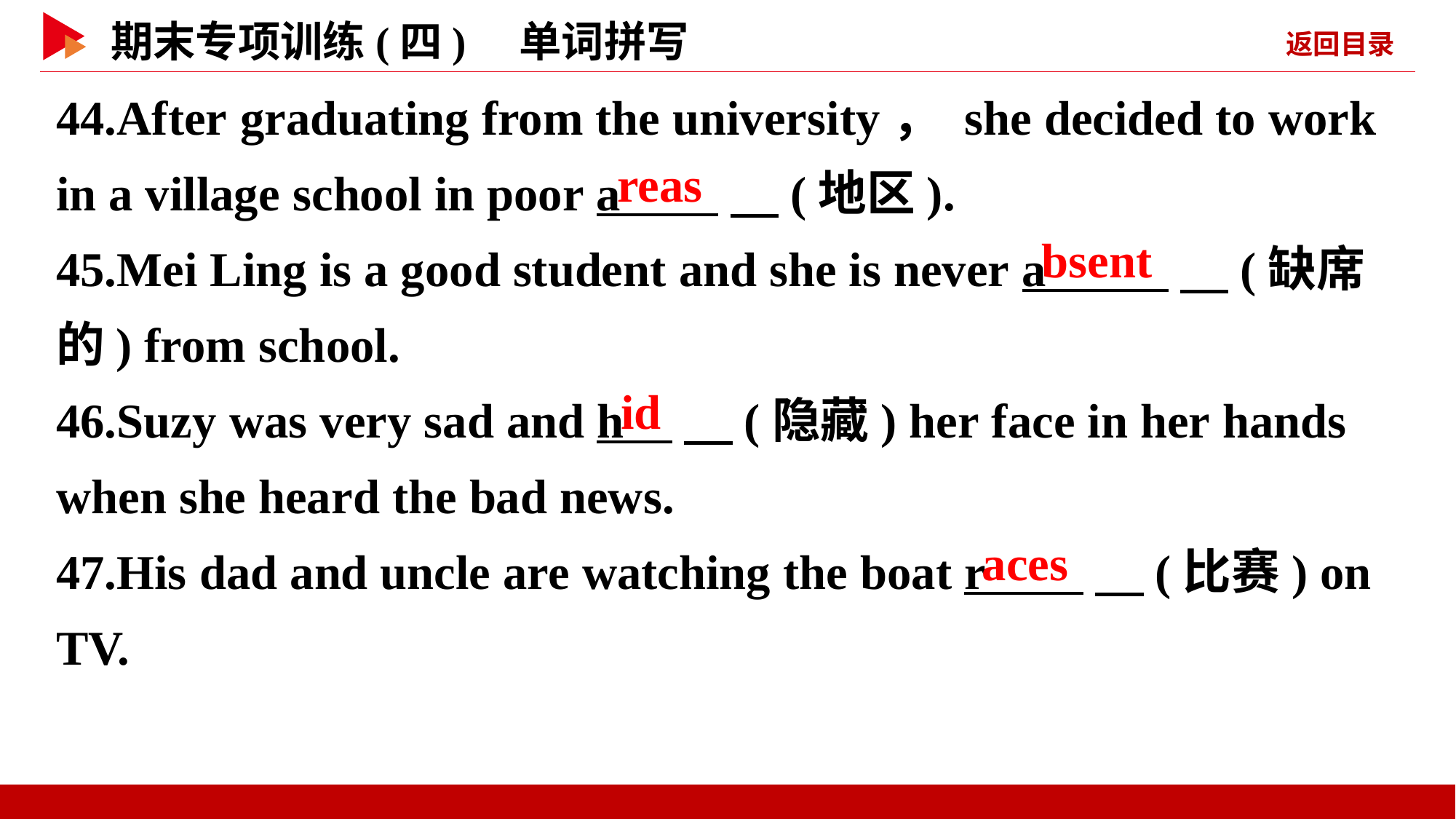

44.After graduating from the university， she decided to work in a village school in poor a        　(地区).
45.Mei Ling is a good student and she is never a          　(缺席的) from school.
46.Suzy was very sad and h    　(隐藏) her face in her hands when she heard the bad news.
47.His dad and uncle are watching the boat r        　(比赛) on TV.
reas
bsent
id
aces